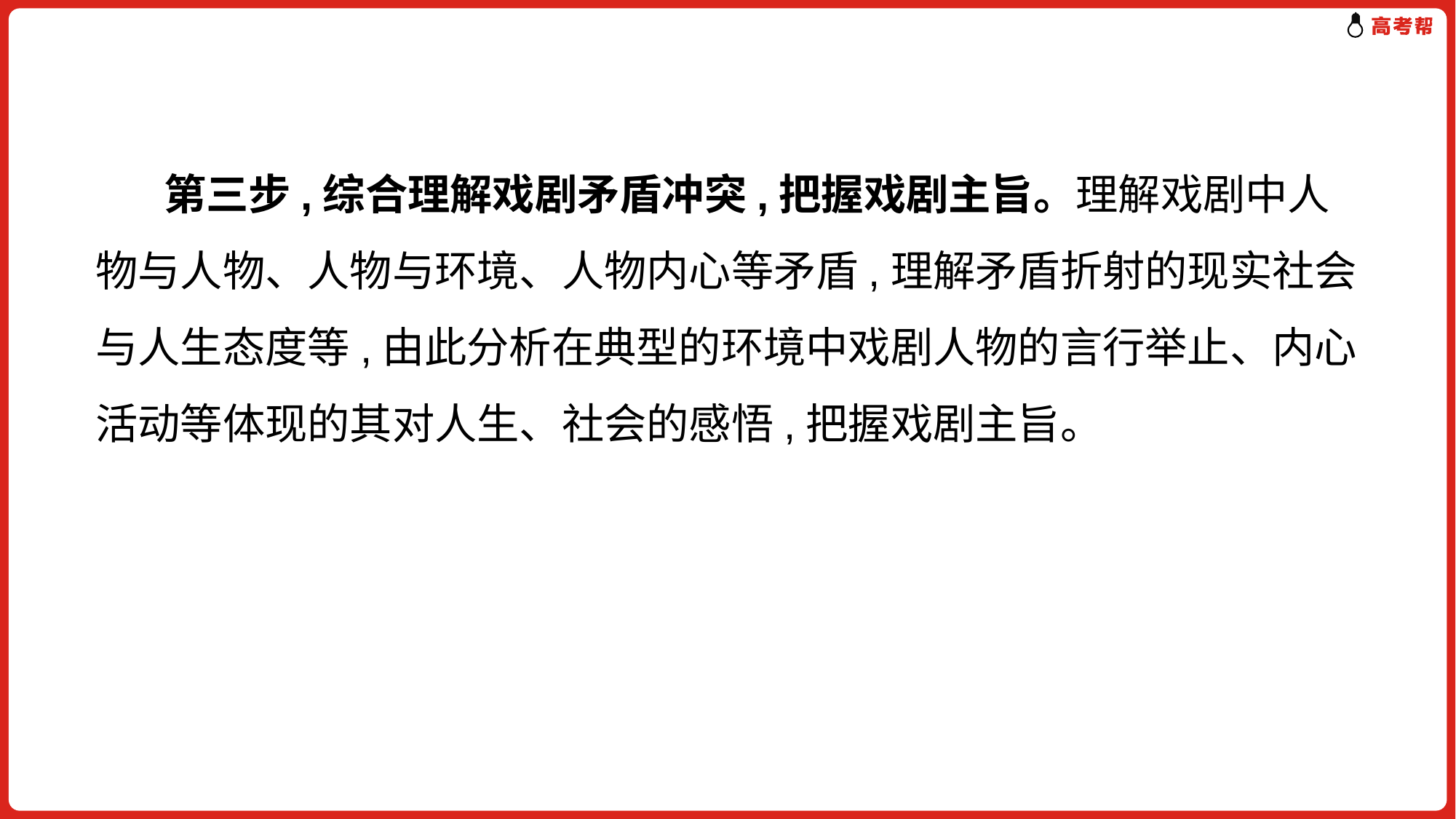

第三步,综合理解戏剧矛盾冲突,把握戏剧主旨。理解戏剧中人物与人物、人物与环境、人物内心等矛盾,理解矛盾折射的现实社会与人生态度等,由此分析在典型的环境中戏剧人物的言行举止、内心活动等体现的其对人生、社会的感悟,把握戏剧主旨。